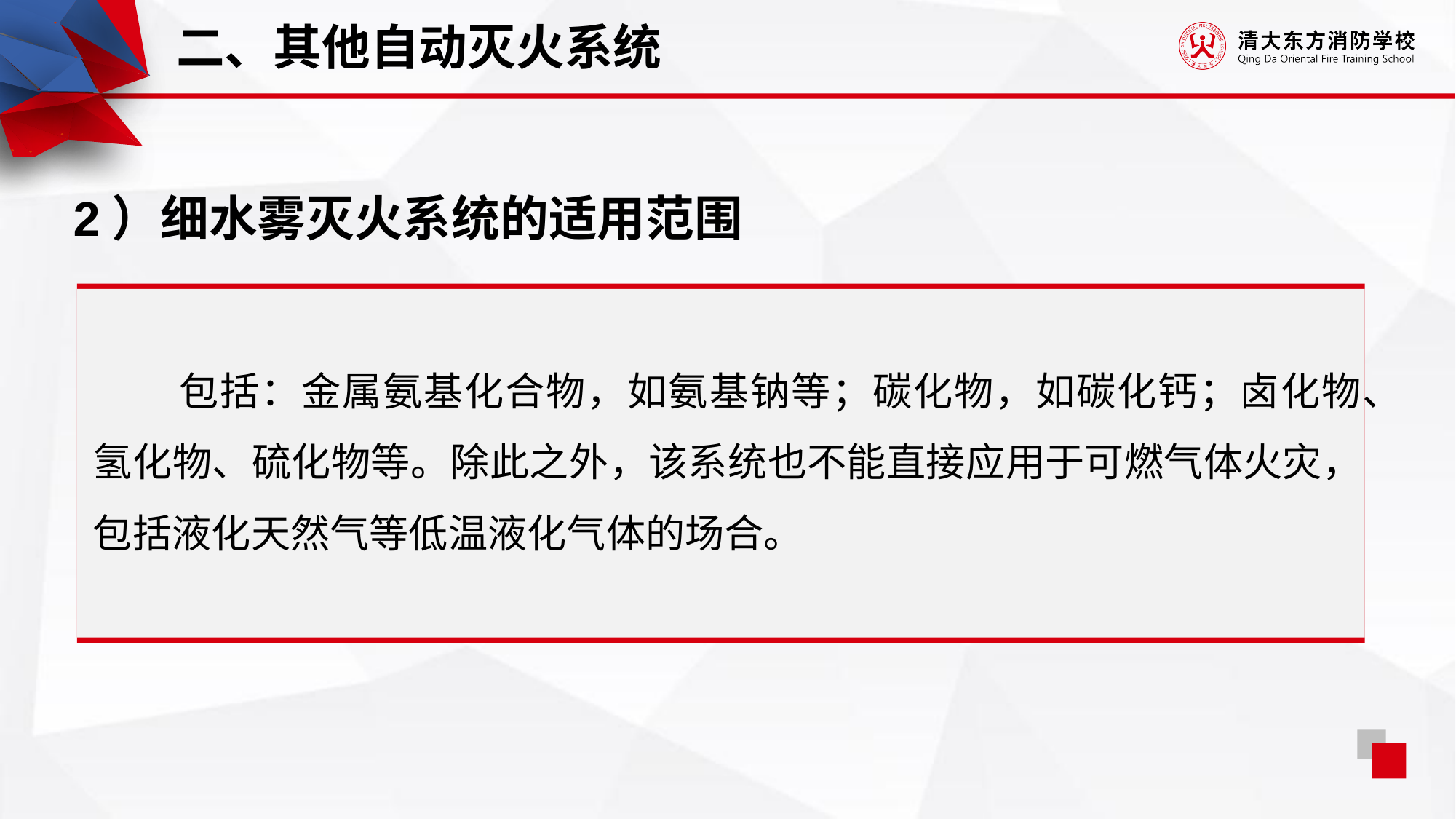

二、其他自动灭火系统

2）细水雾灭火系统的适用范围

包括：金属氨基化合物，如氨基钠等；碳化物，如碳化钙；卤化物、氢化物、硫化物等。除此之外，该系统也不能直接应用于可燃气体火灾，包括液化天然气等低温液化气体的场合。